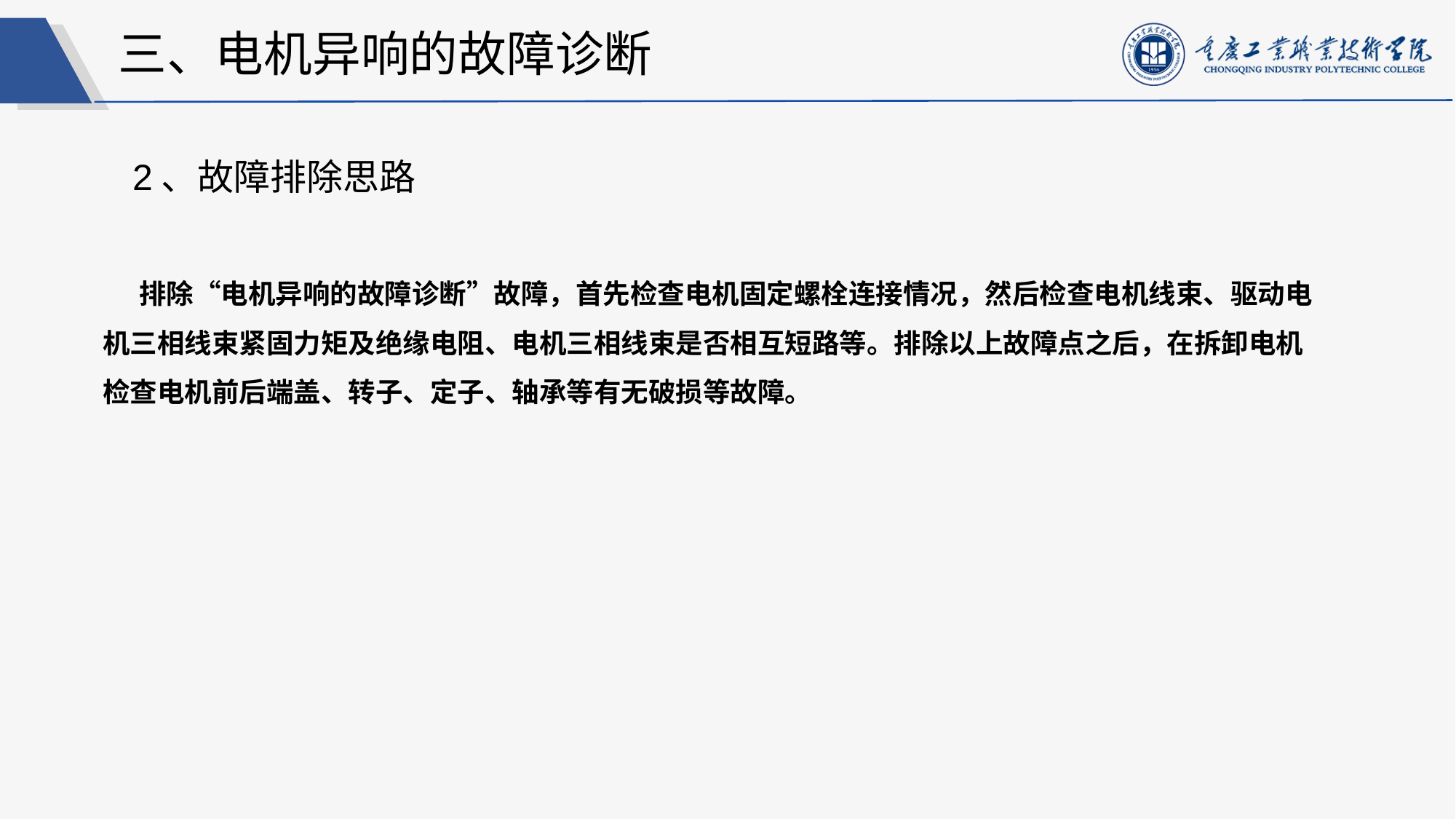

三、电机异响的故障诊断
2、故障排除思路
排除“电机异响的故障诊断”故障，首先检查电机固定螺栓连接情况，然后检查电机线束、驱动电机三相线束紧固力矩及绝缘电阻、电机三相线束是否相互短路等。排除以上故障点之后，在拆卸电机检查电机前后端盖、转子、定子、轴承等有无破损等故障。